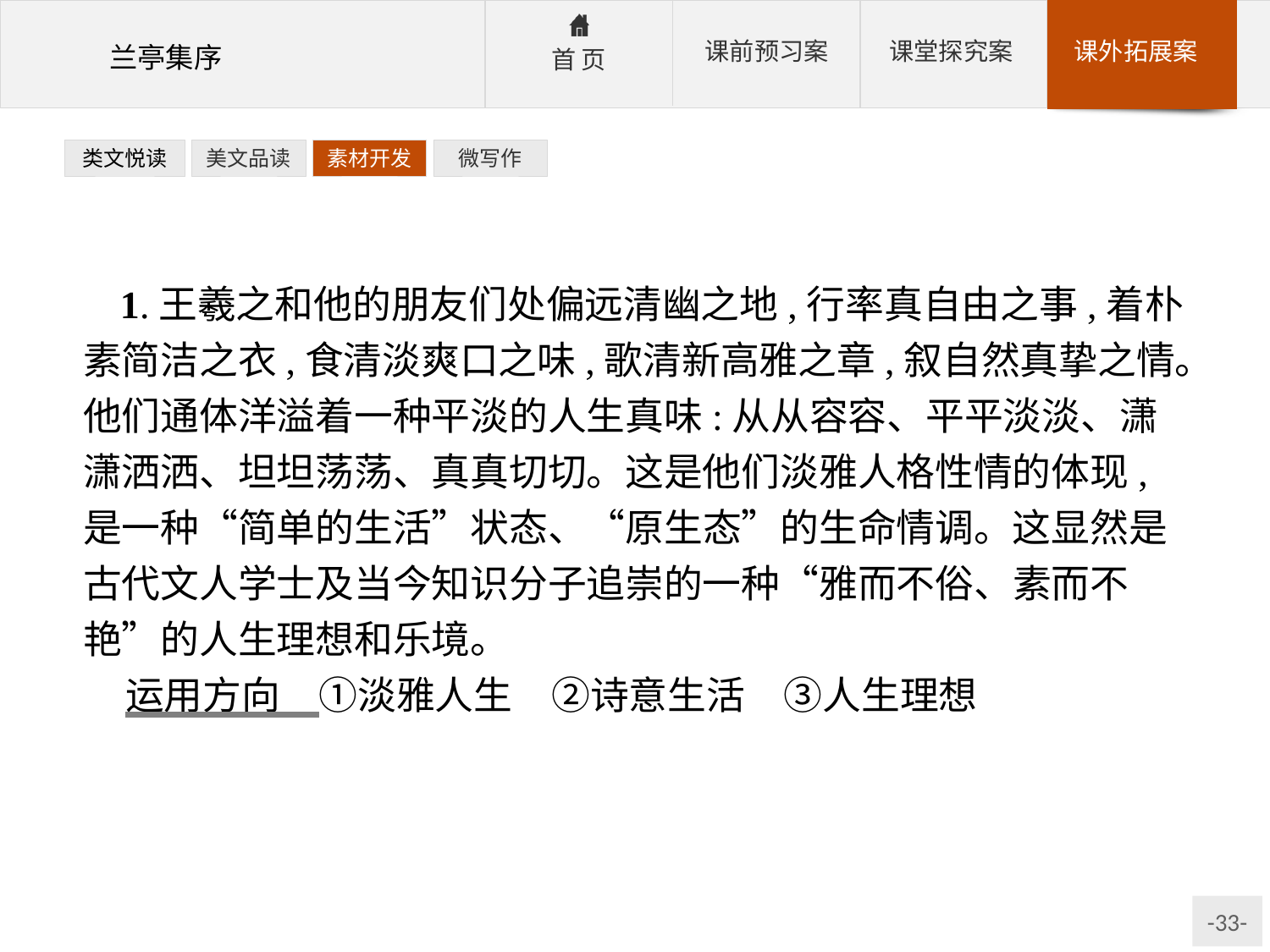

类文悦读
美文品读
素材开发
微写作
1.王羲之和他的朋友们处偏远清幽之地,行率真自由之事,着朴素简洁之衣,食清淡爽口之味,歌清新高雅之章,叙自然真挚之情。他们通体洋溢着一种平淡的人生真味:从从容容、平平淡淡、潇潇洒洒、坦坦荡荡、真真切切。这是他们淡雅人格性情的体现,是一种“简单的生活”状态、“原生态”的生命情调。这显然是古代文人学士及当今知识分子追崇的一种“雅而不俗、素而不艳”的人生理想和乐境。
运用方向　①淡雅人生　②诗意生活　③人生理想